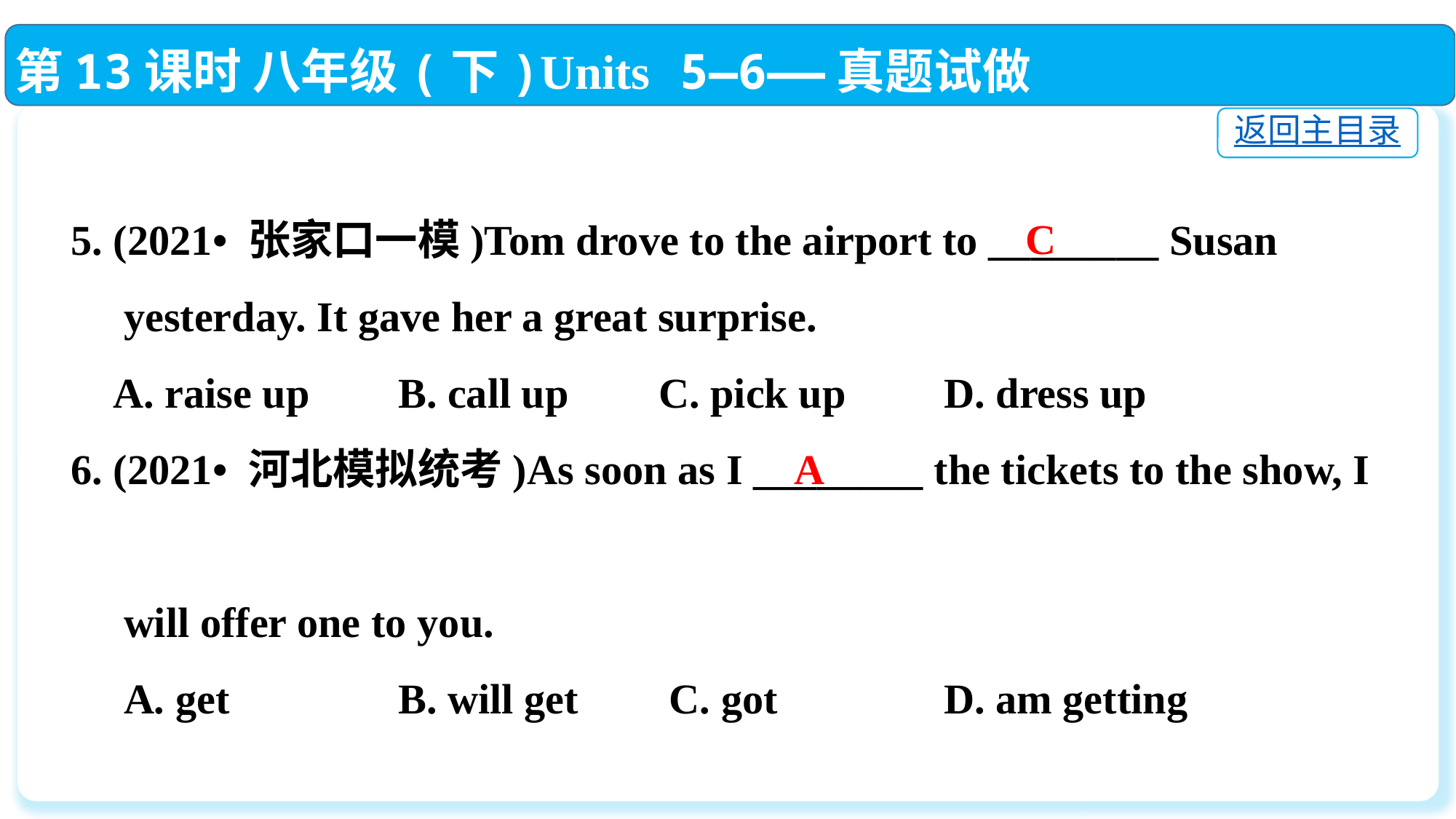

第13课时 八年级(下)Units 5—6——真题试做

返回主目录
5. (2021• 张家口一模)Tom drove to the airport to ________ Susan
     yesterday. It gave her a great surprise.
    A. raise up	B. call up	    C. pick up	D. dress up
6. (2021• 河北模拟统考)As soon as I ________ the tickets to the show, I
     will offer one to you.
     A. get		B. will get	     C. got		D. am getting
C
A